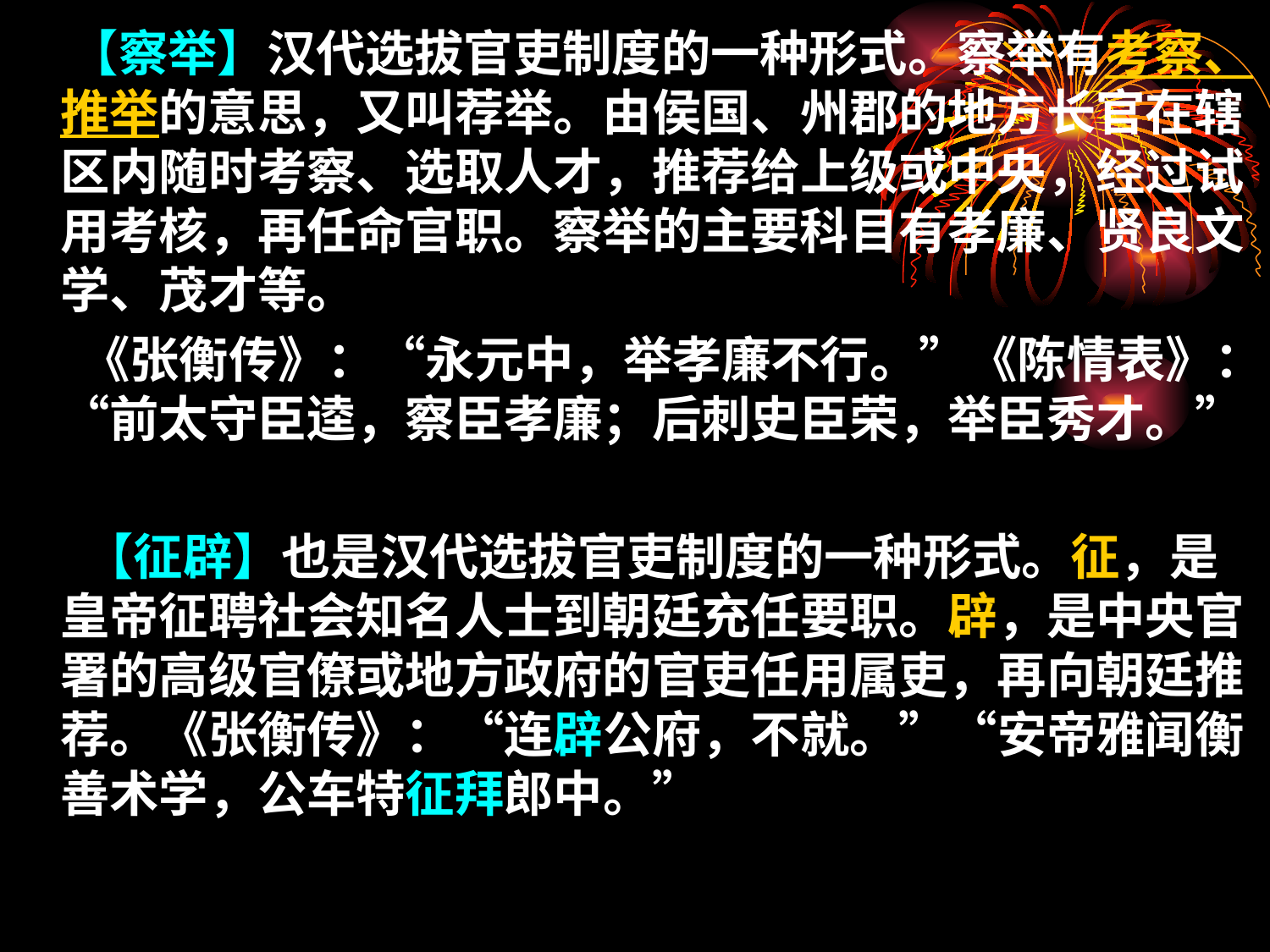

【察举】汉代选拔官吏制度的一种形式。察举有考察、推举的意思，又叫荐举。由侯国、州郡的地方长官在辖区内随时考察、选取人才，推荐给上级或中央，经过试用考核，再任命官职。察举的主要科目有孝廉、贤良文学、茂才等。
     《张衡传》：“永元中，举孝廉不行。”《陈情表》：“前太守臣逵，察臣孝廉；后刺史臣荣，举臣秀才。”

　  【征辟】也是汉代选拔官吏制度的一种形式。征，是皇帝征聘社会知名人士到朝廷充任要职。辟，是中央官署的高级官僚或地方政府的官吏任用属吏，再向朝廷推荐。《张衡传》：“连辟公府，不就。”“安帝雅闻衡善术学，公车特征拜郎中。”